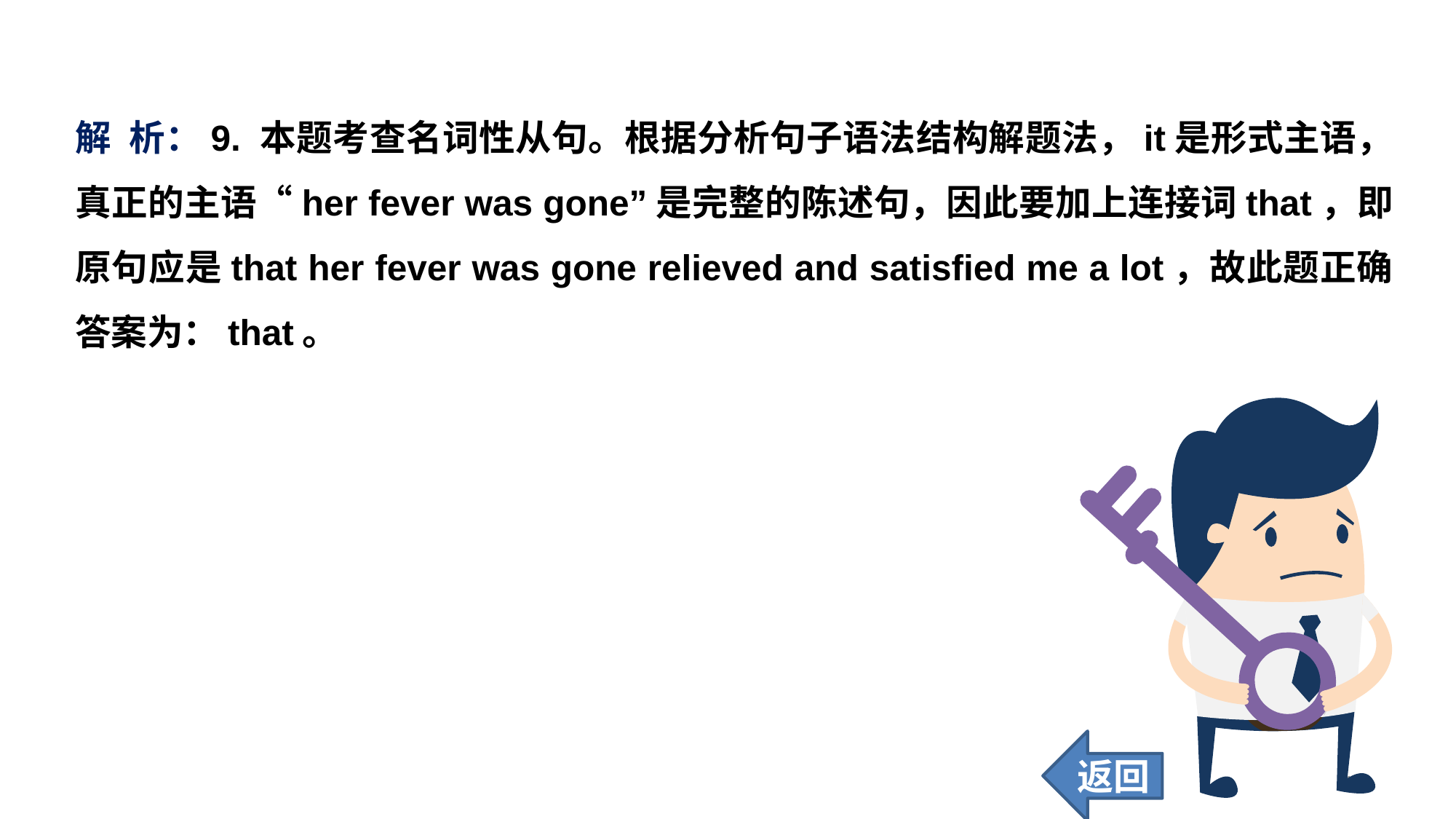

解  析：9. 本题考查名词性从句。根据分析句子语法结构解题法，it是形式主语，真正的主语“her fever was gone”是完整的陈述句，因此要加上连接词that，即原句应是that her fever was gone relieved and satisfied me a lot，故此题正确答案为：that。

返回
121